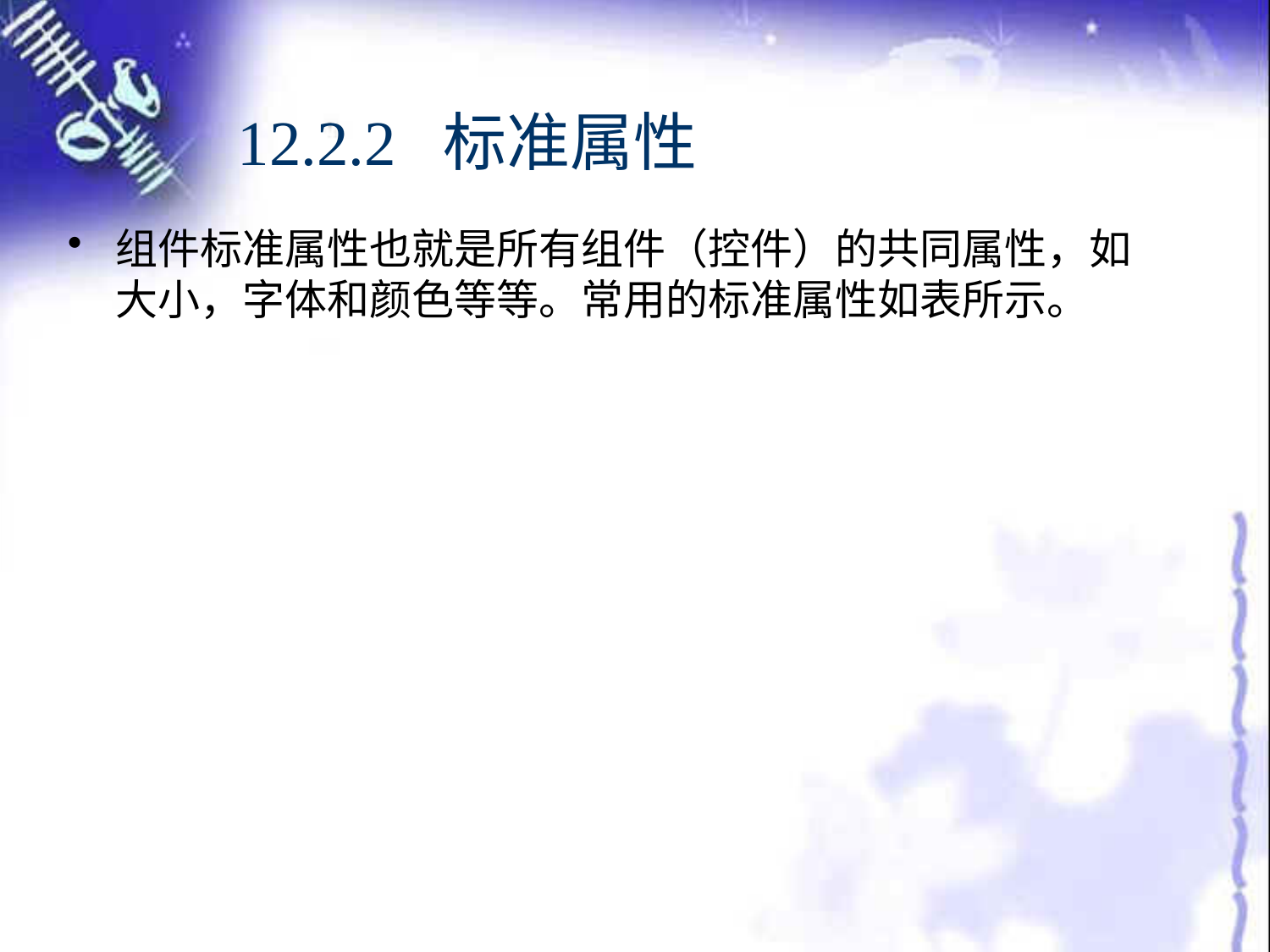

# 12.2.2  标准属性
组件标准属性也就是所有组件（控件）的共同属性，如大小，字体和颜色等等。常用的标准属性如表所示。